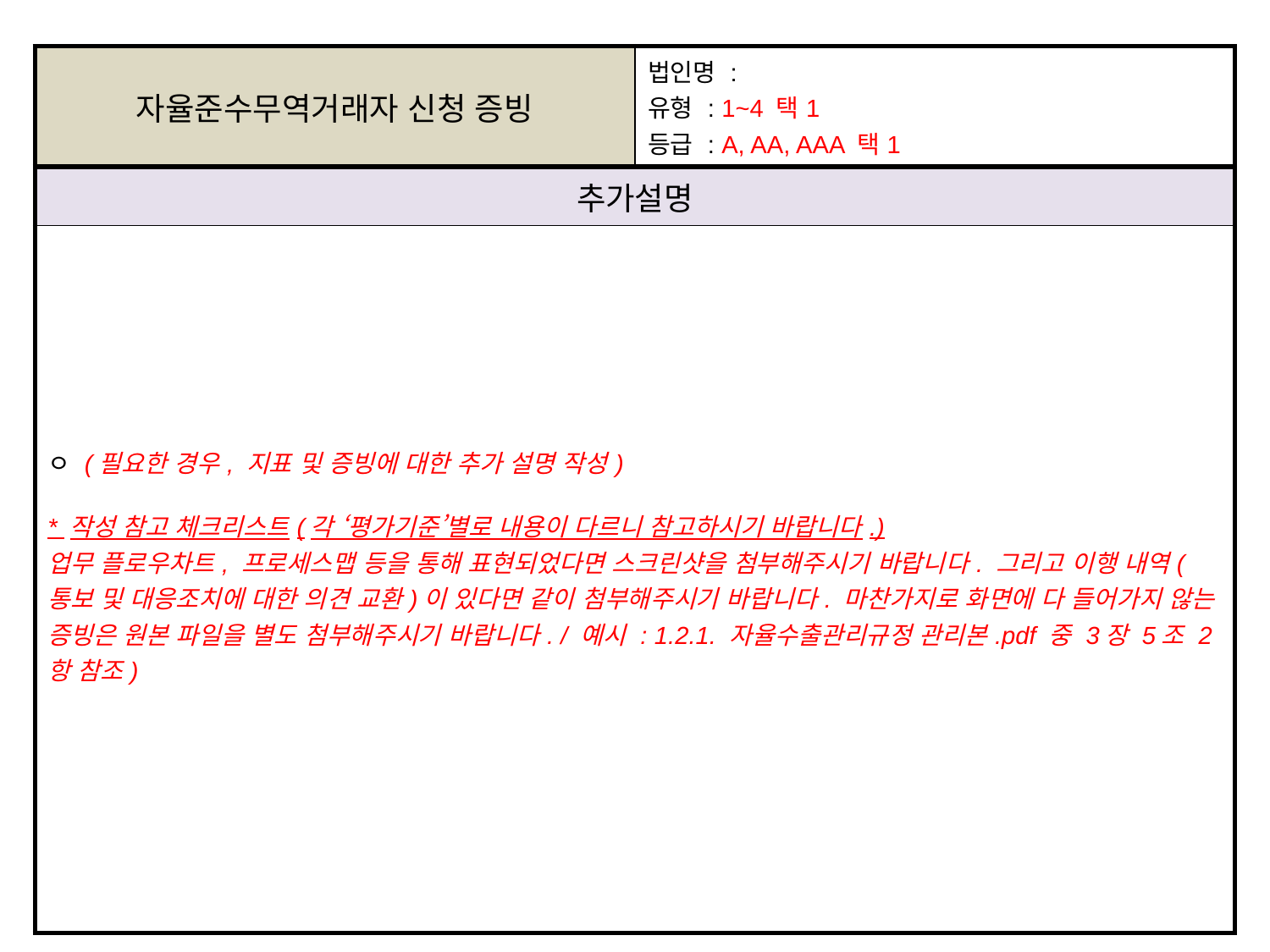

| 자율준수무역거래자 신청 증빙 | 법인명 : 유형 : 1~4 택1 등급 : A, AA, AAA 택1 |
| --- | --- |
| 추가설명 |  |
| ㅇ (필요한 경우, 지표 및 증빙에 대한 추가 설명 작성) \* 작성 참고 체크리스트(각 ‘평가기준’별로 내용이 다르니 참고하시기 바랍니다.) 업무 플로우차트, 프로세스맵 등을 통해 표현되었다면 스크린샷을 첨부해주시기 바랍니다. 그리고 이행 내역(통보 및 대응조치에 대한 의견 교환)이 있다면 같이 첨부해주시기 바랍니다. 마찬가지로 화면에 다 들어가지 않는 증빙은 원본 파일을 별도 첨부해주시기 바랍니다. / 예시 : 1.2.1. 자율수출관리규정 관리본.pdf 중 3장 5조 2항 참조) |  |